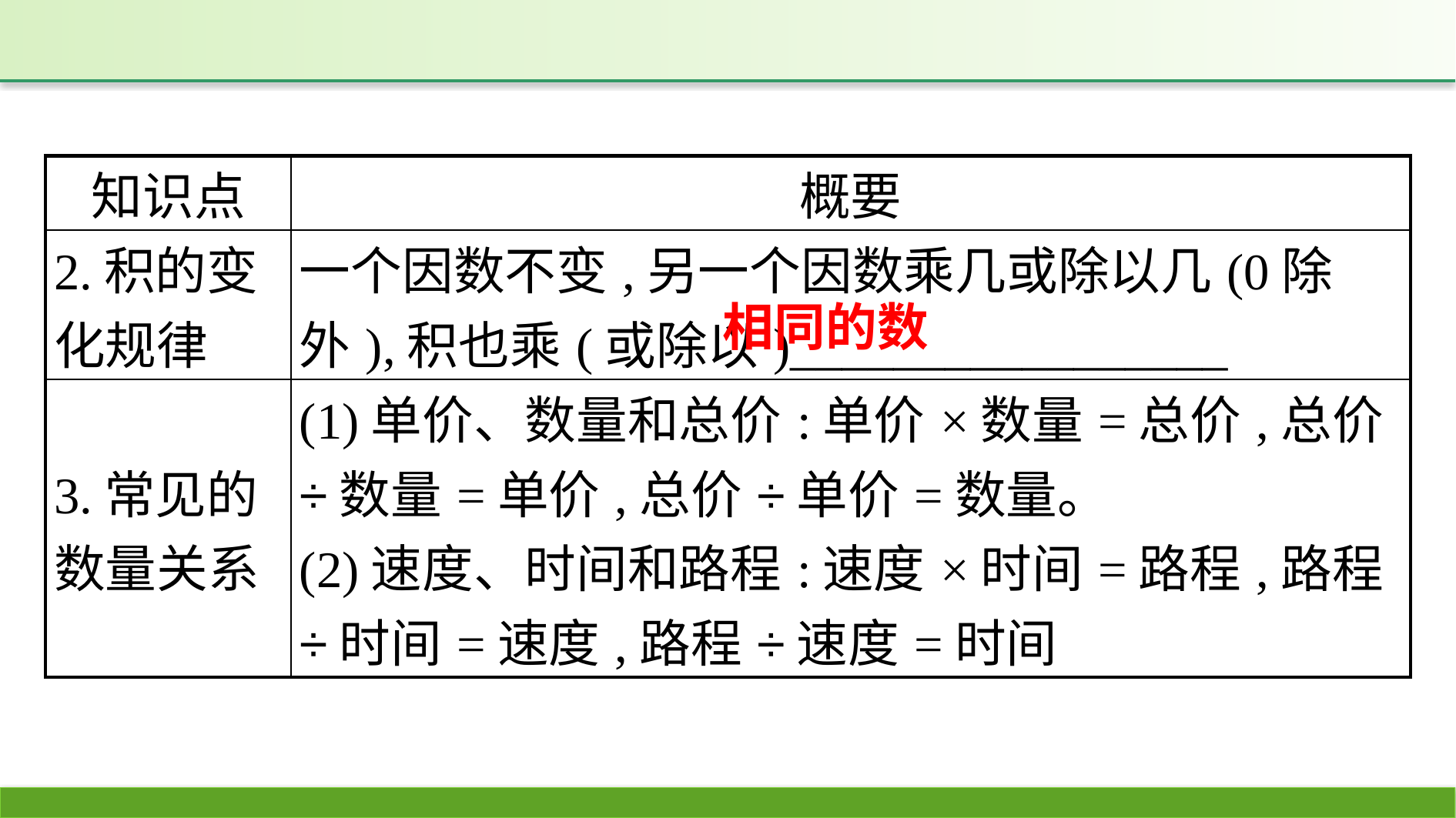

| 知识点 | 概要 |
| --- | --- |
| 2.积的变化规律 | 一个因数不变,另一个因数乘几或除以几(0除外),积也乘(或除以)\_\_\_\_\_\_\_\_\_\_\_\_\_\_\_\_\_ |
| 3.常见的数量关系 | (1)单价、数量和总价:单价×数量=总价,总价÷数量=单价,总价÷单价=数量。 (2)速度、时间和路程:速度×时间=路程,路程÷时间=速度,路程÷速度=时间 |
相同的数